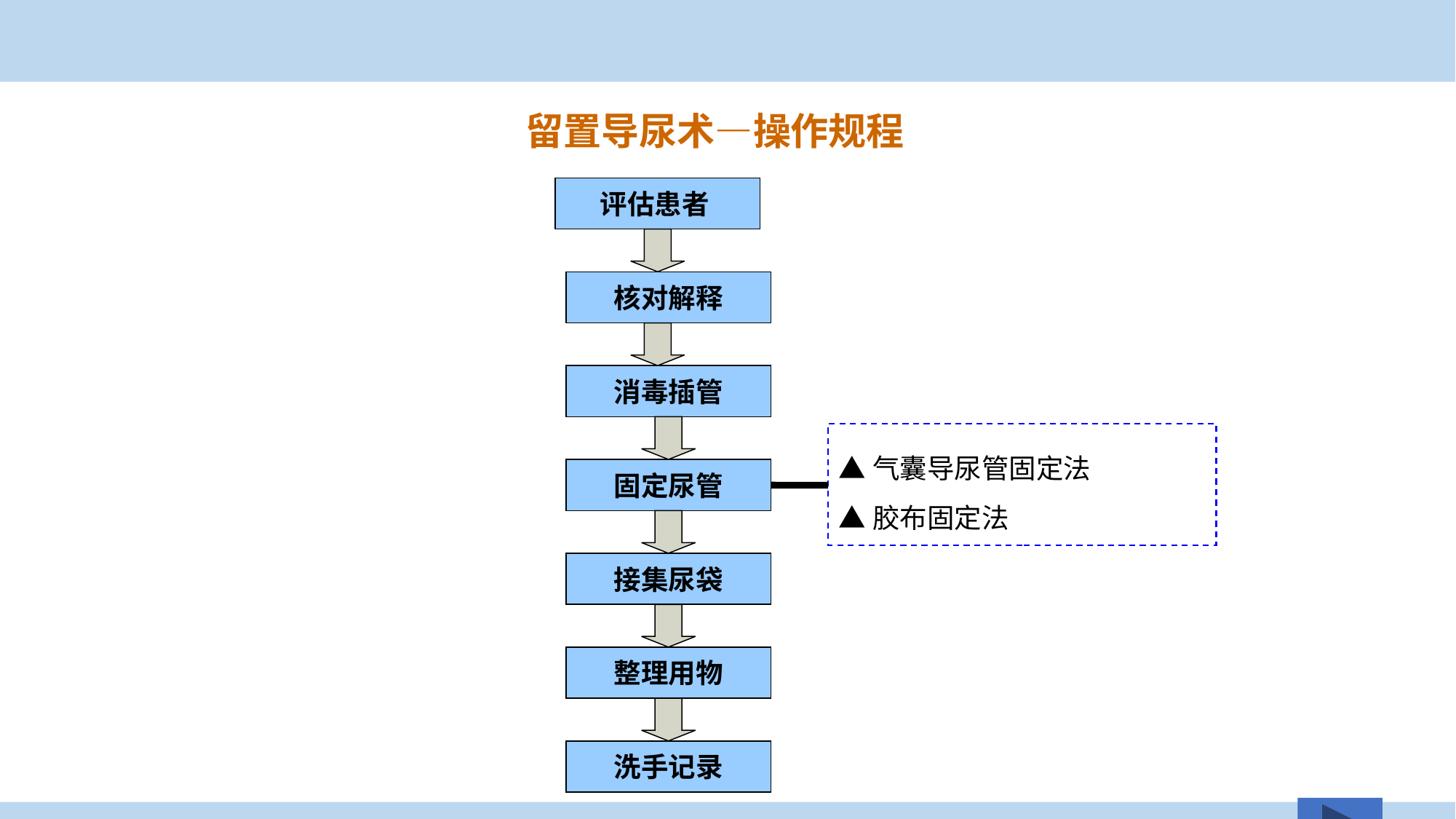

留置导尿术—操作规程
评估患者

核对解释

消毒插管

固定尿管

接集尿袋

整理用物

洗手记录
▲气囊导尿管固定法
▲胶布固定法